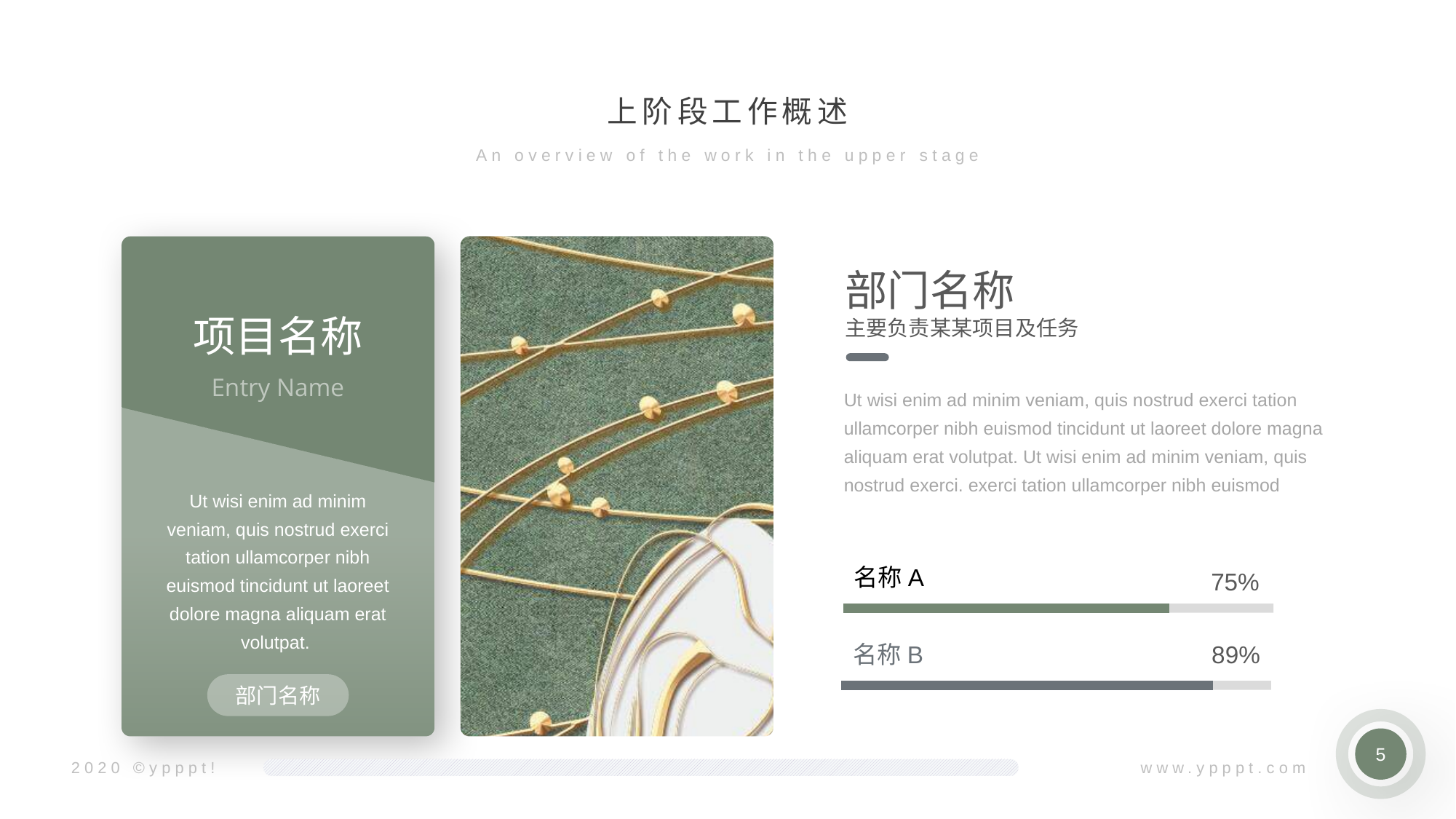

上阶段工作概述
An overview of the work in the upper stage

部门名称
主要负责某某项目及任务
项目名称

Entry Name
Ut wisi enim ad minim veniam, quis nostrud exerci tation ullamcorper nibh euismod tincidunt ut laoreet dolore magna aliquam erat volutpat. Ut wisi enim ad minim veniam, quis nostrud exerci. exerci tation ullamcorper nibh euismod
Ut wisi enim ad minim veniam, quis nostrud exerci tation ullamcorper nibh euismod tincidunt ut laoreet dolore magna aliquam erat volutpat.
名称A
75%
名称B
89%
部门名称

5
2020 ©ypppt!
www.ypppt.com